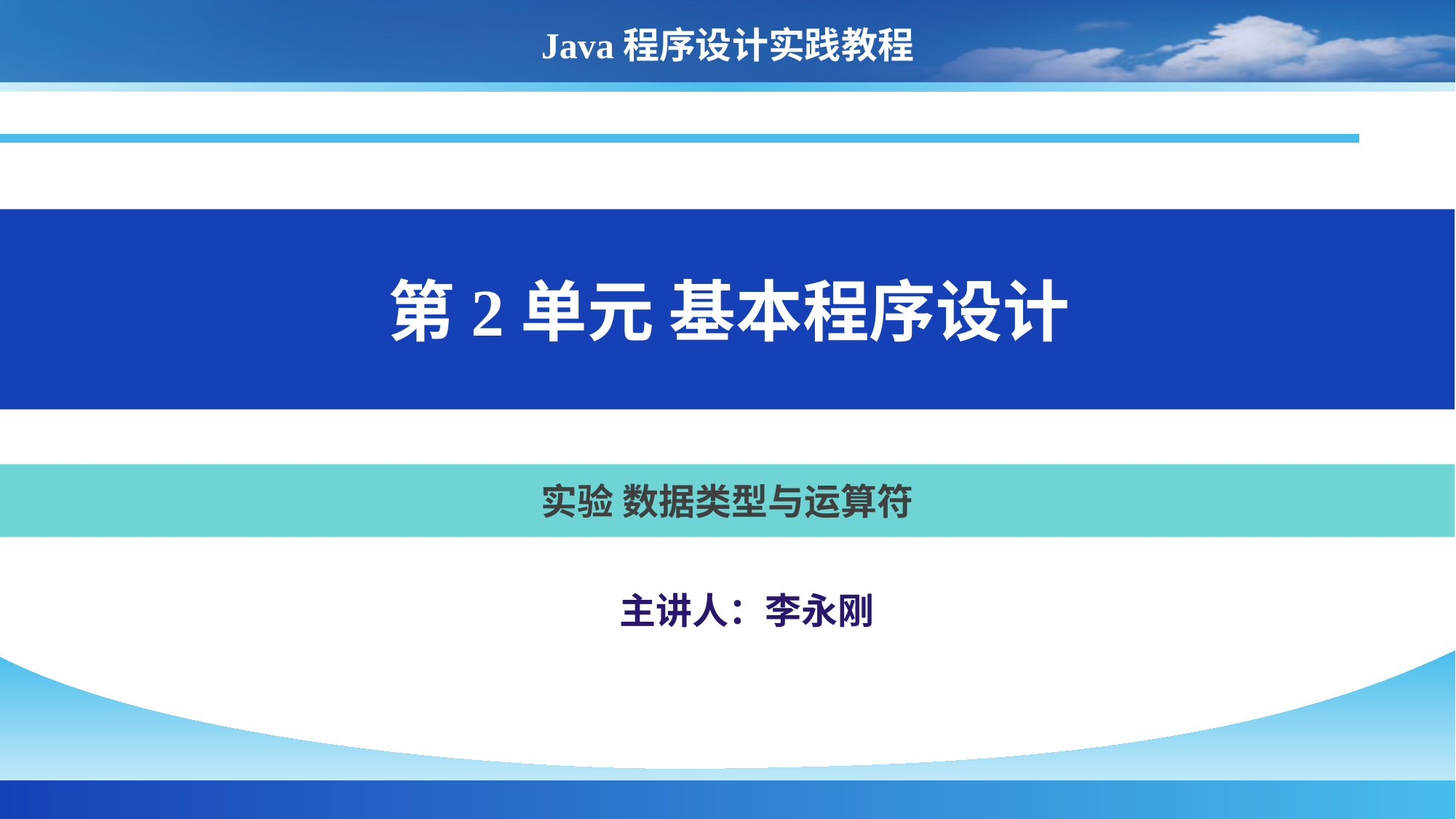

Java程序设计实践教程

第2单元 基本程序设计
实验 数据类型与运算符
主讲人：李永刚